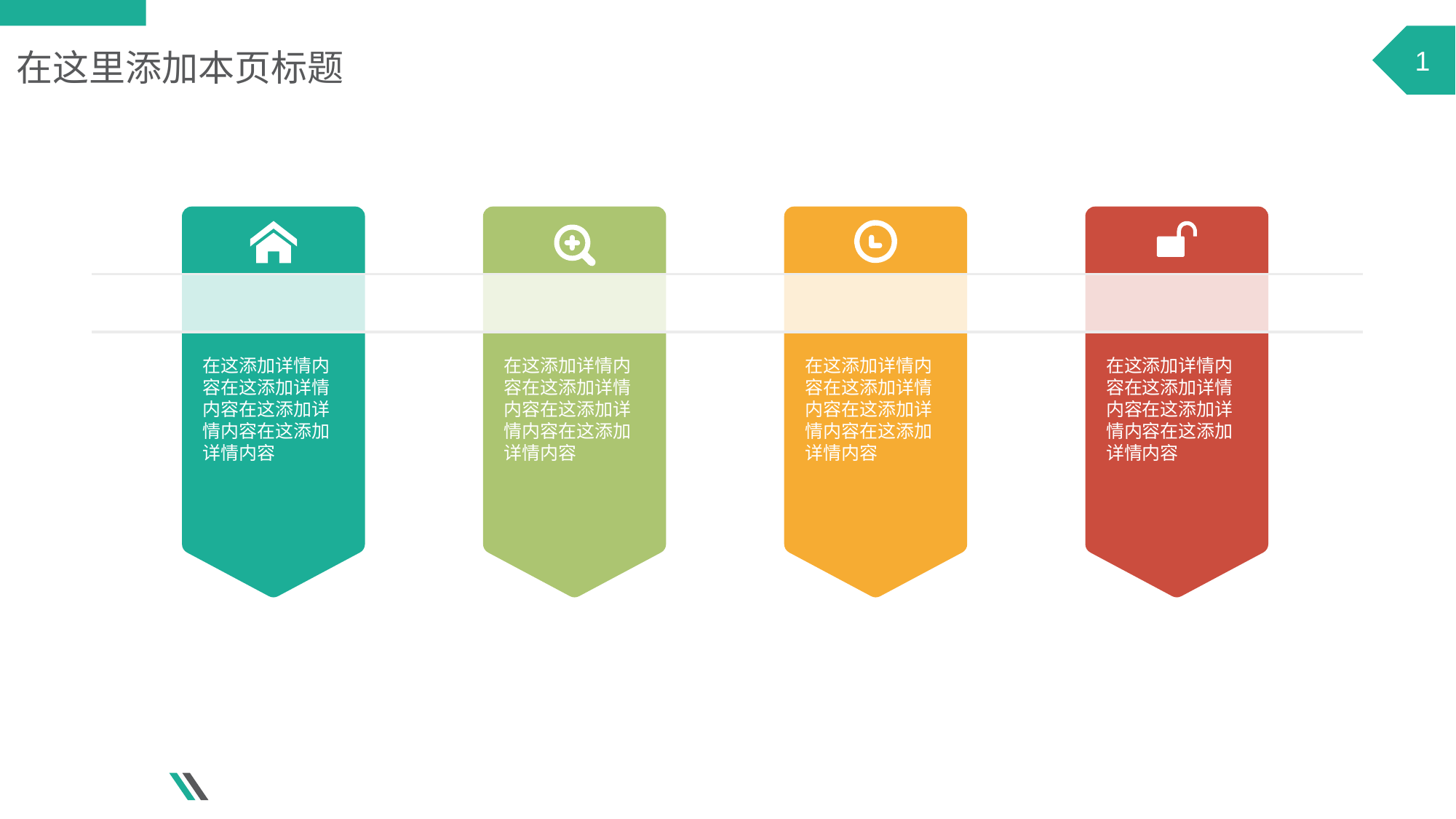

1
在这里添加本页标题

在这添加详情内容在这添加详情内容在这添加详情内容在这添加详情内容

在这添加详情内容在这添加详情内容在这添加详情内容在这添加详情内容

在这添加详情内容在这添加详情内容在这添加详情内容在这添加详情内容

在这添加详情内容在这添加详情内容在这添加详情内容在这添加详情内容